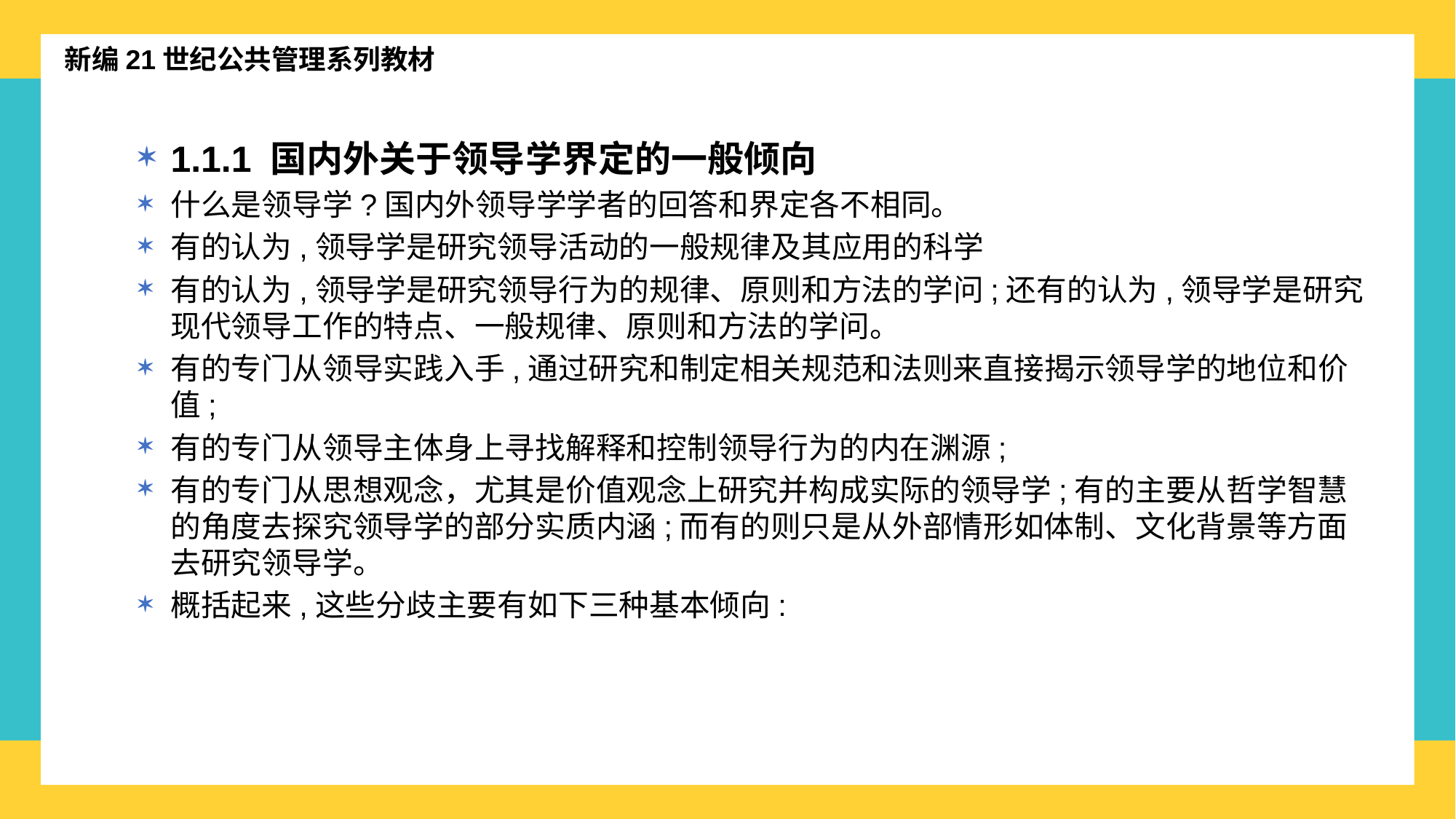

新编21世纪公共管理系列教材
1.1.1 国内外关于领导学界定的一般倾向
什么是领导学?国内外领导学学者的回答和界定各不相同。
有的认为,领导学是研究领导活动的一般规律及其应用的科学
有的认为,领导学是研究领导行为的规律、原则和方法的学问;还有的认为,领导学是研究现代领导工作的特点、一般规律、原则和方法的学问。
有的专门从领导实践入手,通过研究和制定相关规范和法则来直接揭示领导学的地位和价值;
有的专门从领导主体身上寻找解释和控制领导行为的内在渊源;
有的专门从思想观念，尤其是价值观念上研究并构成实际的领导学;有的主要从哲学智慧的角度去探究领导学的部分实质内涵;而有的则只是从外部情形如体制、文化背景等方面去研究领导学。
概括起来,这些分歧主要有如下三种基本倾向: